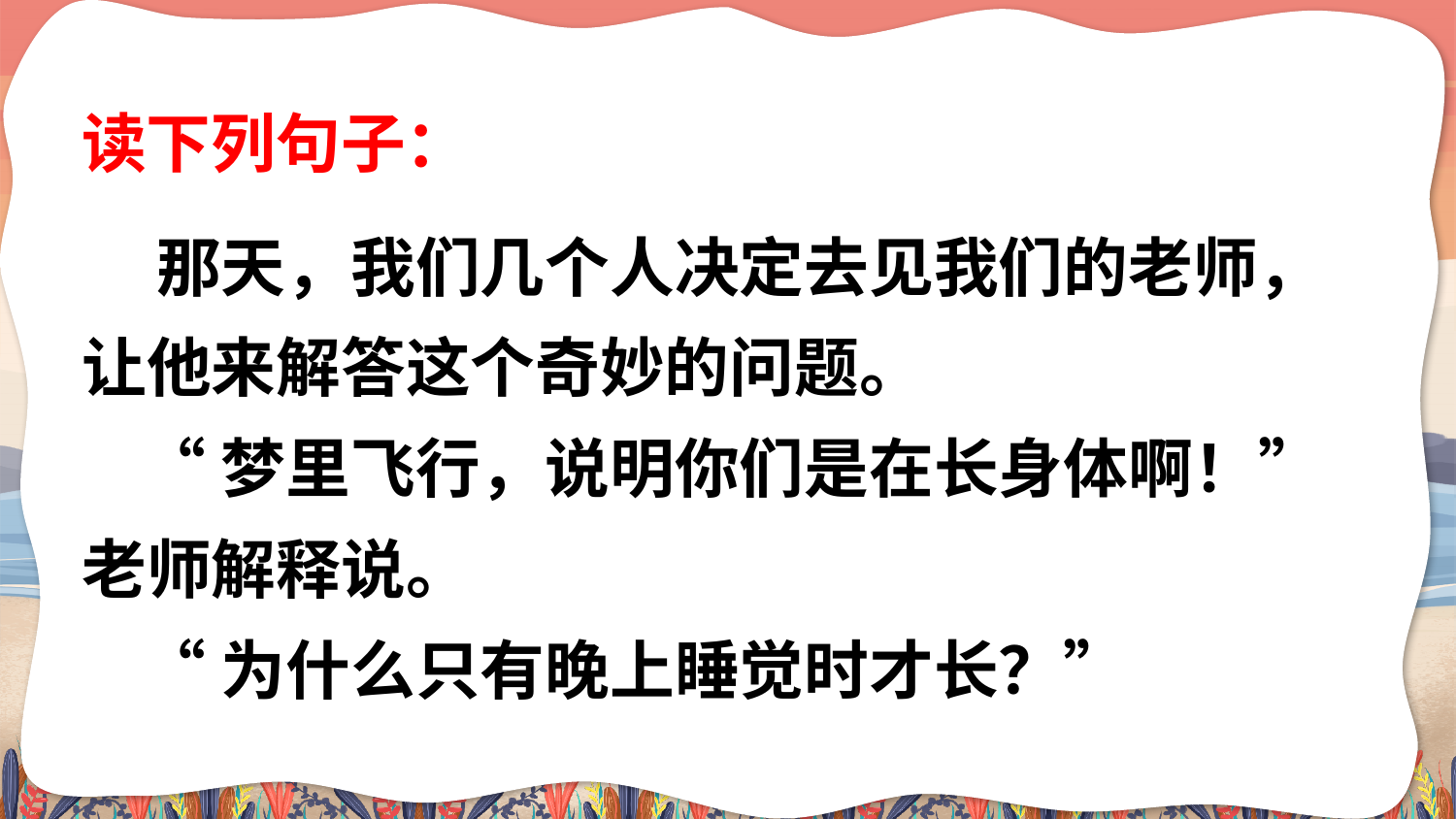

读下列句子：
    那天，我们几个人决定去见我们的老师，让他来解答这个奇妙的问题。
    “梦里飞行，说明你们是在长身体啊！”老师解释说。
    “为什么只有晚上睡觉时才长？”